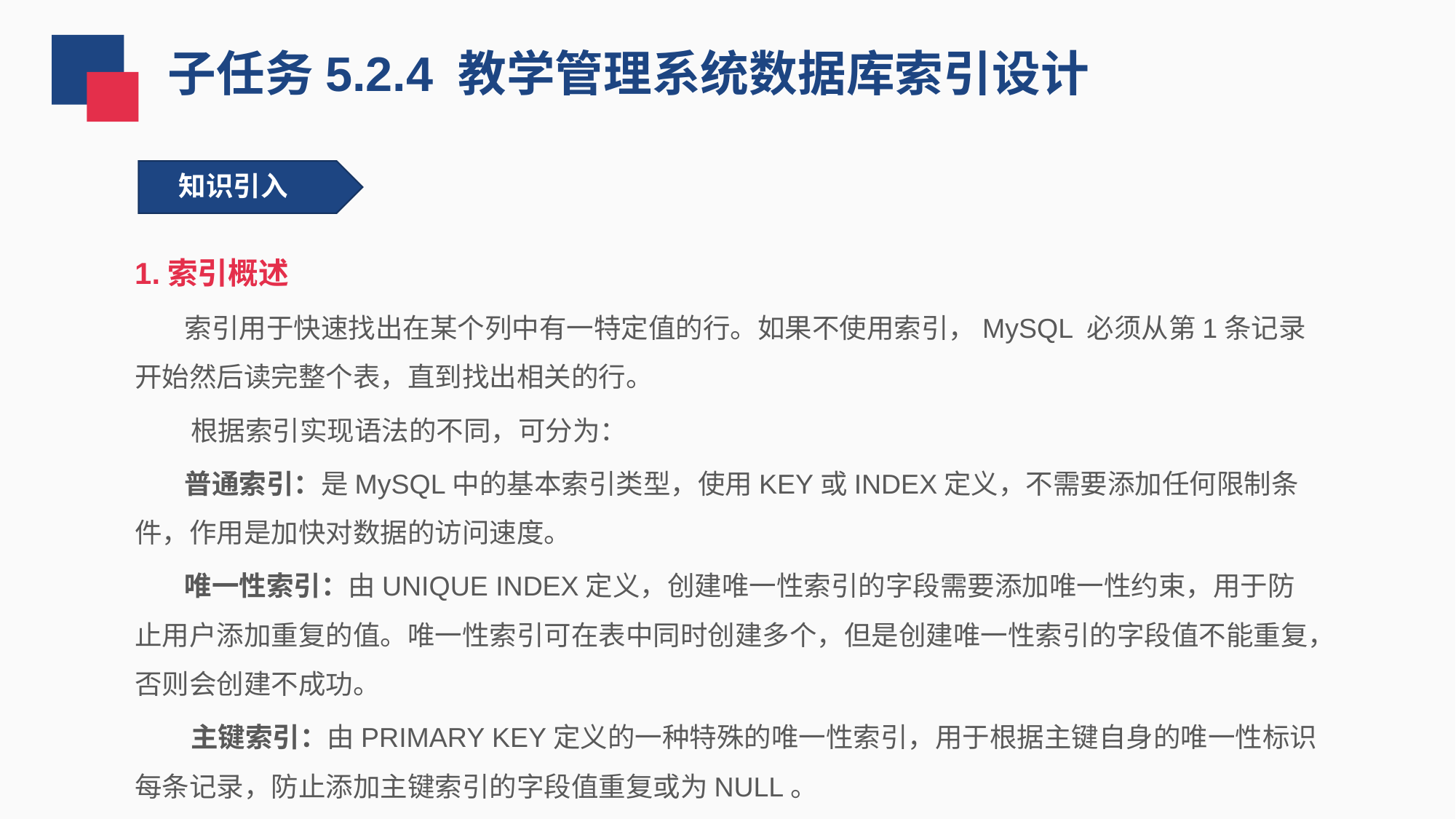

子任务5.2.4 教学管理系统数据库索引设计

知识引入
1.索引概述
       索引用于快速找出在某个列中有一特定值的行。如果不使用索引，MySQL 必须从第1条记录开始然后读完整个表，直到找出相关的行。
        根据索引实现语法的不同，可分为：
       普通索引：是MySQL中的基本索引类型，使用KEY或INDEX定义，不需要添加任何限制条件，作用是加快对数据的访问速度。
       唯一性索引：由UNIQUE INDEX定义，创建唯一性索引的字段需要添加唯一性约束，用于防止用户添加重复的值。唯一性索引可在表中同时创建多个，但是创建唯一性索引的字段值不能重复，否则会创建不成功。
        主键索引：由PRIMARY KEY定义的一种特殊的唯一性索引，用于根据主键自身的唯一性标识每条记录，防止添加主键索引的字段值重复或为NULL。